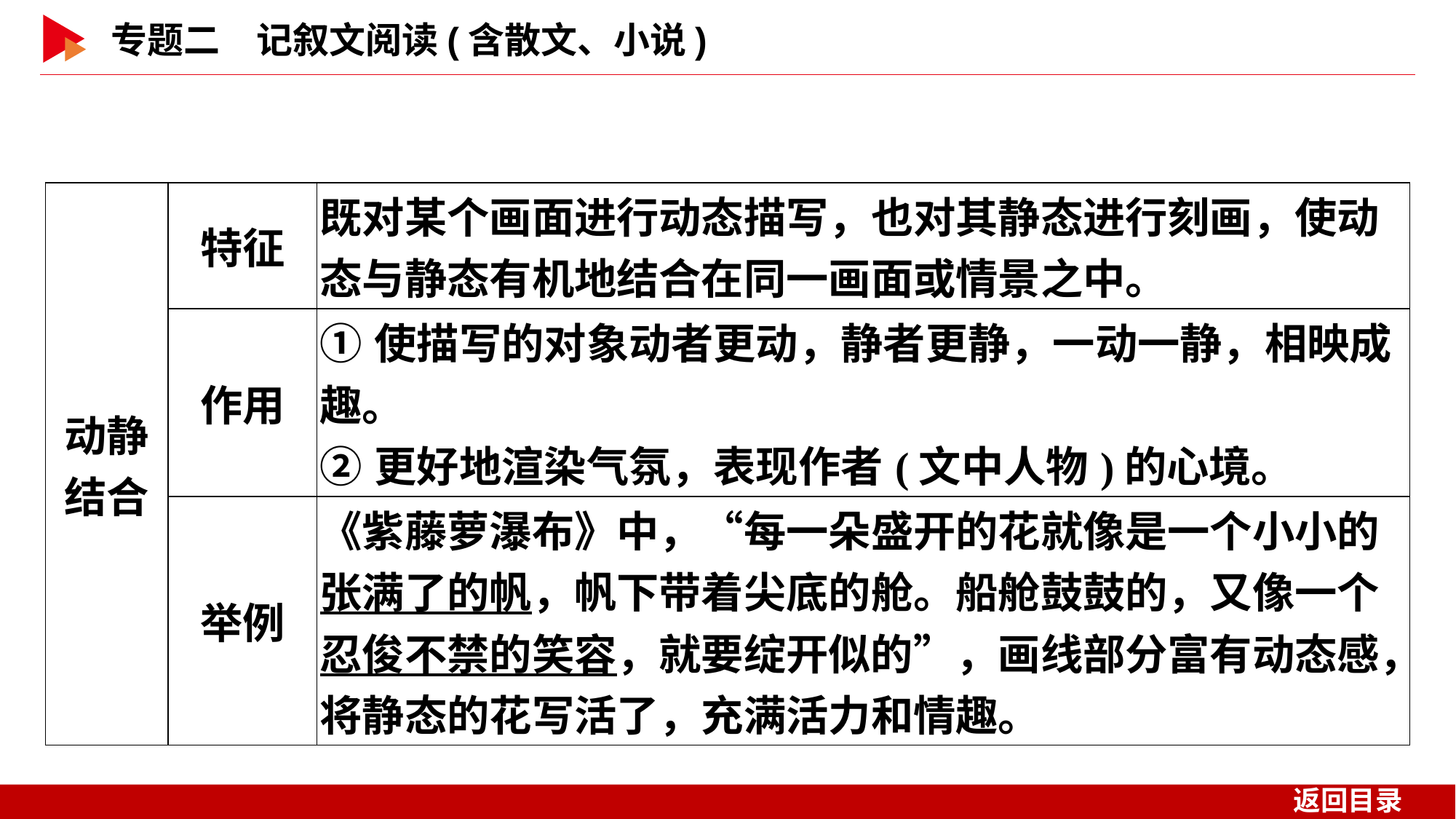

| 动静结合 | 特征 | 既对某个画面进行动态描写，也对其静态进行刻画，使动态与静态有机地结合在同一画面或情景之中。 |
| --- | --- | --- |
|  | 作用 | ①使描写的对象动者更动，静者更静，一动一静，相映成趣。 ②更好地渲染气氛，表现作者(文中人物)的心境。 |
|  | 举例 | 《紫藤萝瀑布》中，“每一朵盛开的花就像是一个小小的张满了的帆，帆下带着尖底的舱。船舱鼓鼓的，又像一个忍俊不禁的笑容，就要绽开似的”，画线部分富有动态感，将静态的花写活了，充满活力和情趣。 |